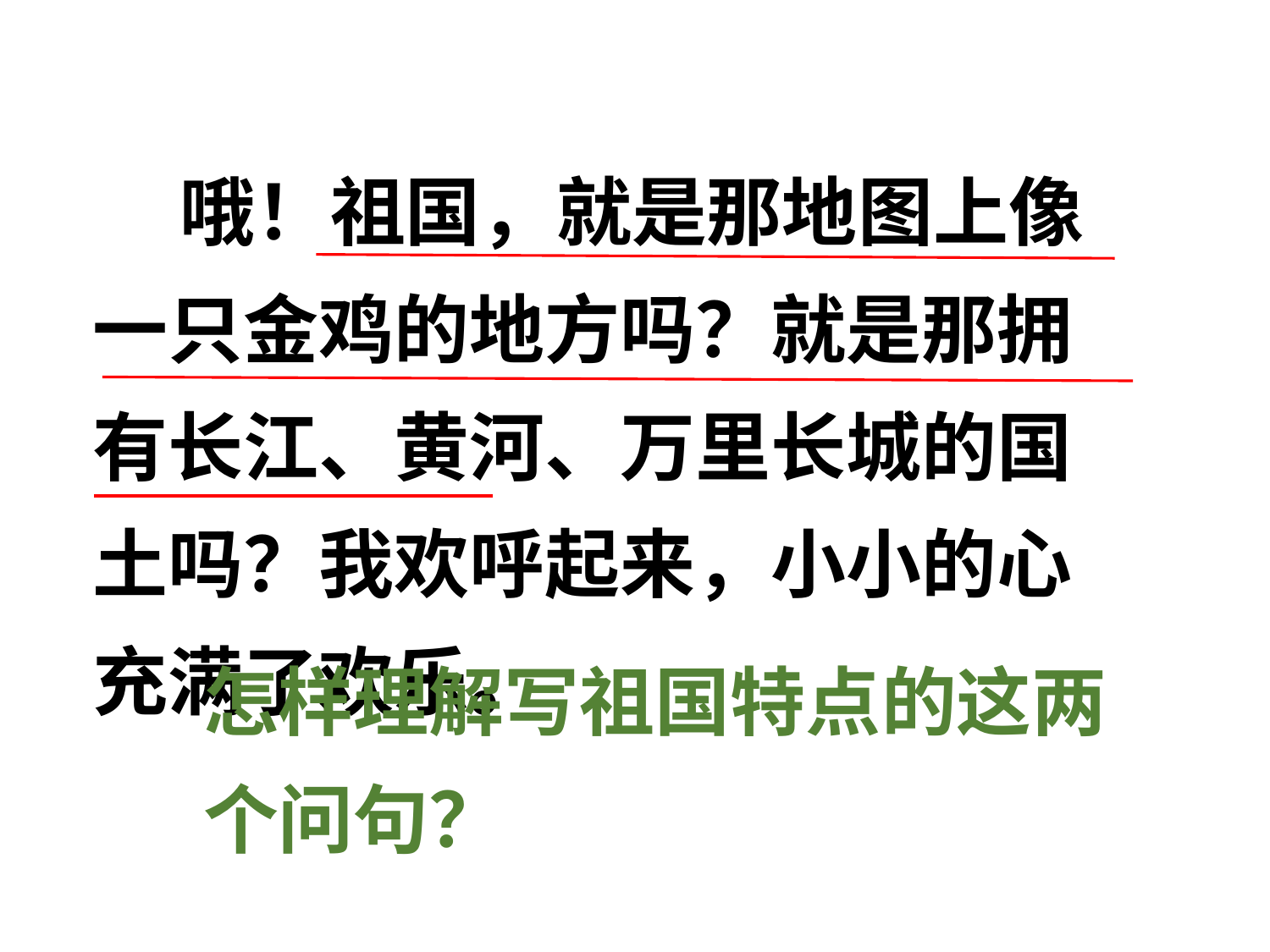

哦！祖国，就是那地图上像一只金鸡的地方吗？就是那拥有长江、黄河、万里长城的国土吗？我欢呼起来，小小的心充满了欢乐。
怎样理解写祖国特点的这两个问句？